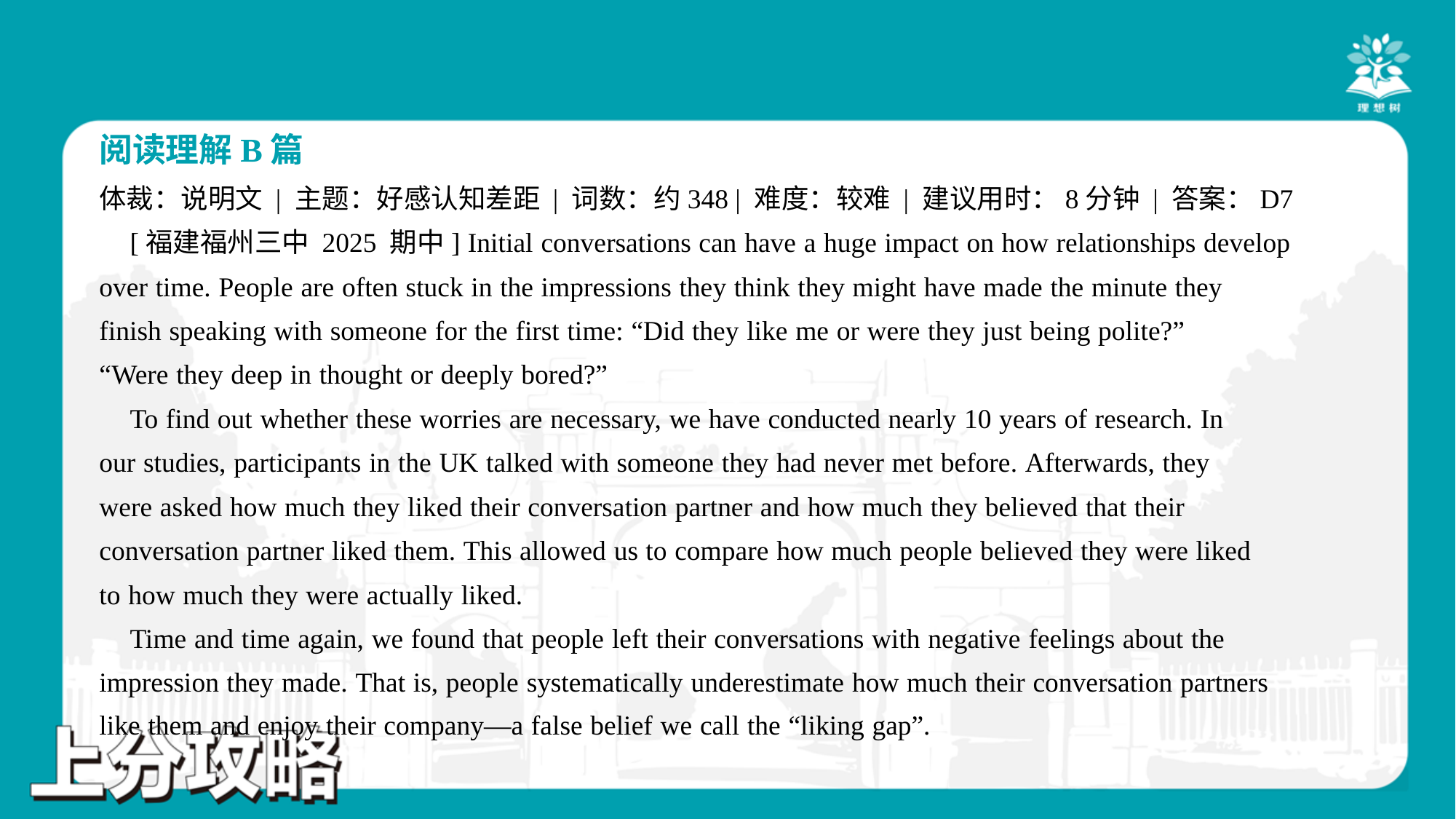

阅读理解B篇
体裁：说明文 | 主题：好感认知差距 | 词数：约348 | 难度：较难 | 建议用时：8分钟 | 答案：D7
    [福建福州三中 2025 期中] Initial conversations can have a huge impact on how relationships develop
over time. People are often stuck in the impressions they think they might have made the minute they
finish speaking with someone for the first time: “Did they like me or were they just being polite?”
“Were they deep in thought or deeply bored?”
    To find out whether these worries are necessary, we have conducted nearly 10 years of research. In
our studies, participants in the UK talked with someone they had never met before. Afterwards, they
were asked how much they liked their conversation partner and how much they believed that their
conversation partner liked them. This allowed us to compare how much people believed they were liked
to how much they were actually liked.
    Time and time again, we found that people left their conversations with negative feelings about the
impression they made. That is, people systematically underestimate how much their conversation partners
like them and enjoy their company—a false belief we call the “liking gap”.#4